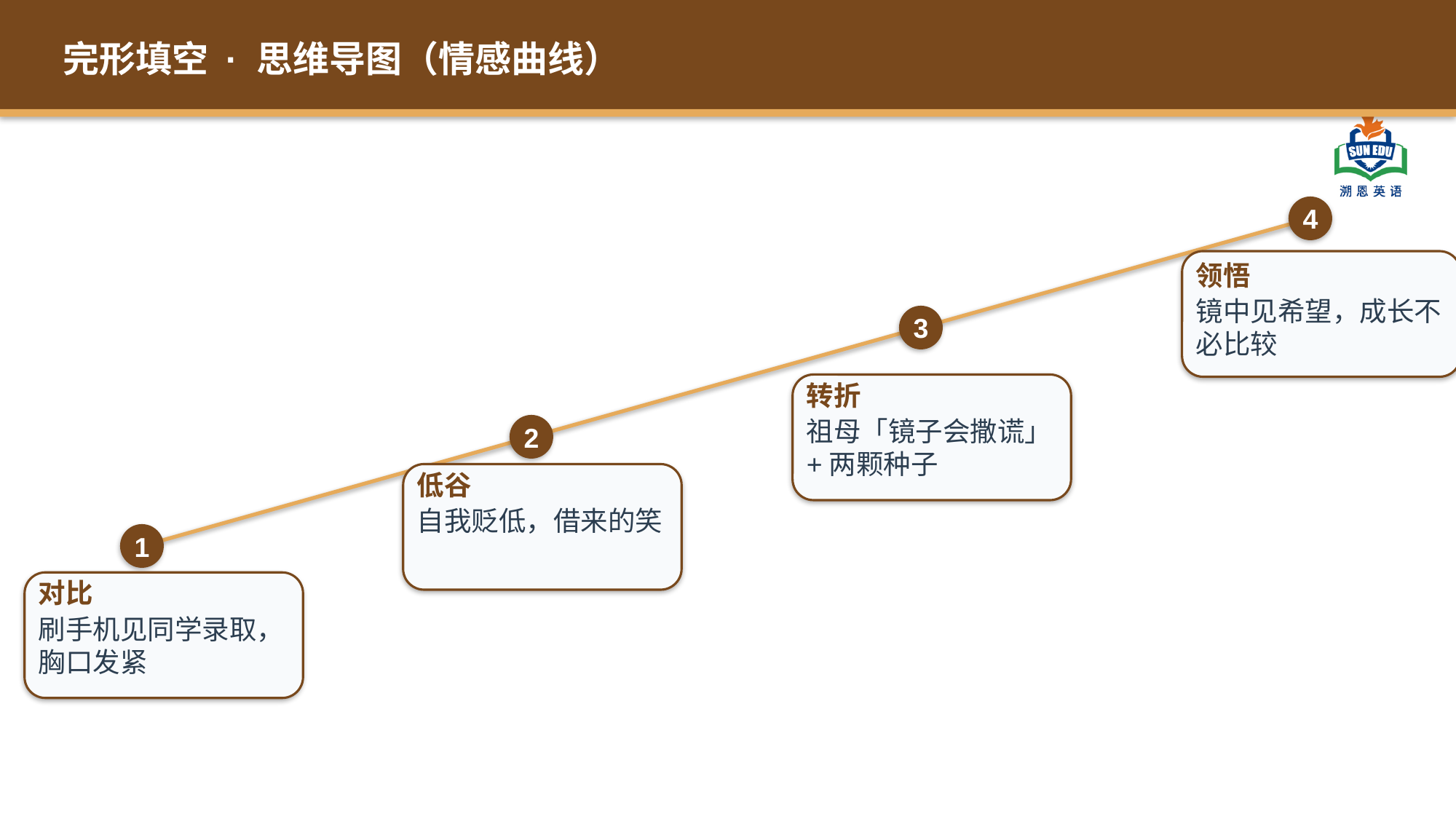

完形填空 · 思维导图（情感曲线）

4

领悟
镜中见希望，成长不必比较

3

转折
祖母「镜子会撒谎」+两颗种子

2

低谷
自我贬低，借来的笑

1

对比
刷手机见同学录取，胸口发紧